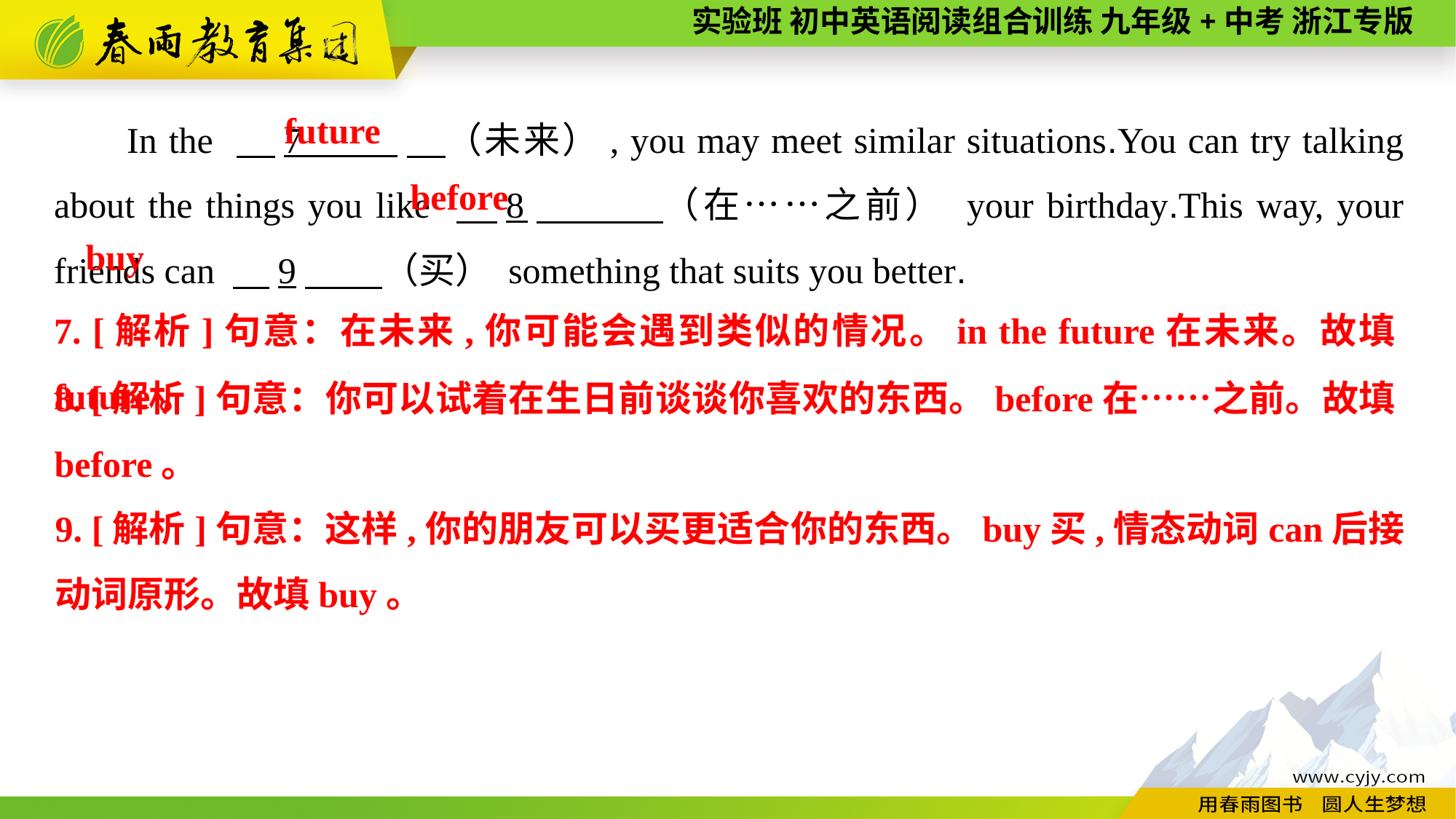

In the 　7        　（未来）, you may meet similar situations.You can try talking about the things you like 　8　       （在……之前） your birthday.This way, your friends can 　9　     （买） something that suits you better.
future
before
buy
7. [解析]句意：在未来,你可能会遇到类似的情况。in the future在未来。故填future。
8. [解析]句意：你可以试着在生日前谈谈你喜欢的东西。before在……之前。故填before。
9. [解析]句意：这样,你的朋友可以买更适合你的东西。buy买,情态动词can后接动词原形。故填buy。